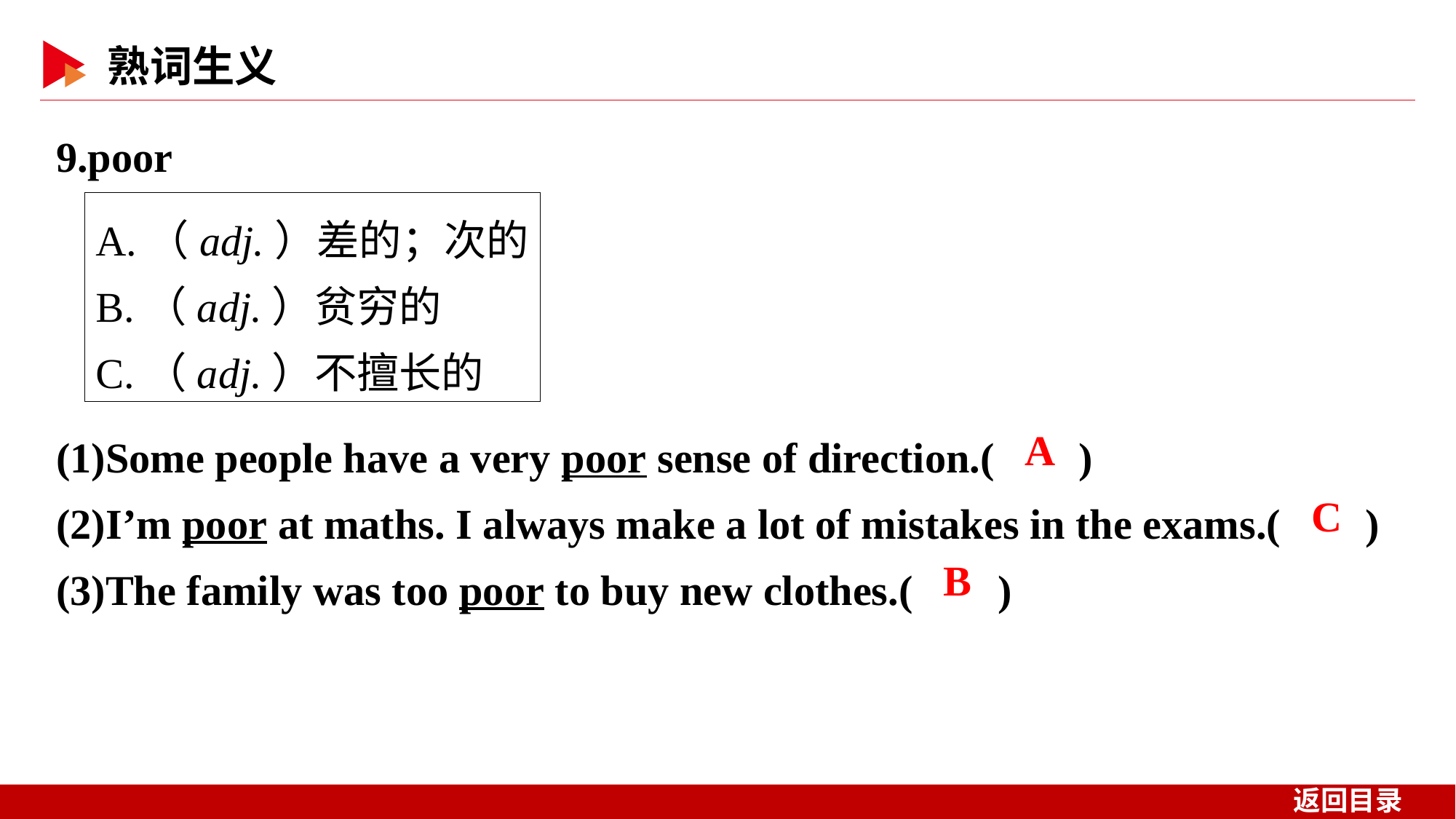

9.poor
A.（adj.）差的；次的
B.（adj.）贫穷的
C.（adj.）不擅长的
(1)Some people have a very poor sense of direction.(        )
(2)I’m poor at maths. I always make a lot of mistakes in the exams.(        )
(3)The family was too poor to buy new clothes.(        )
   A
   C
   B